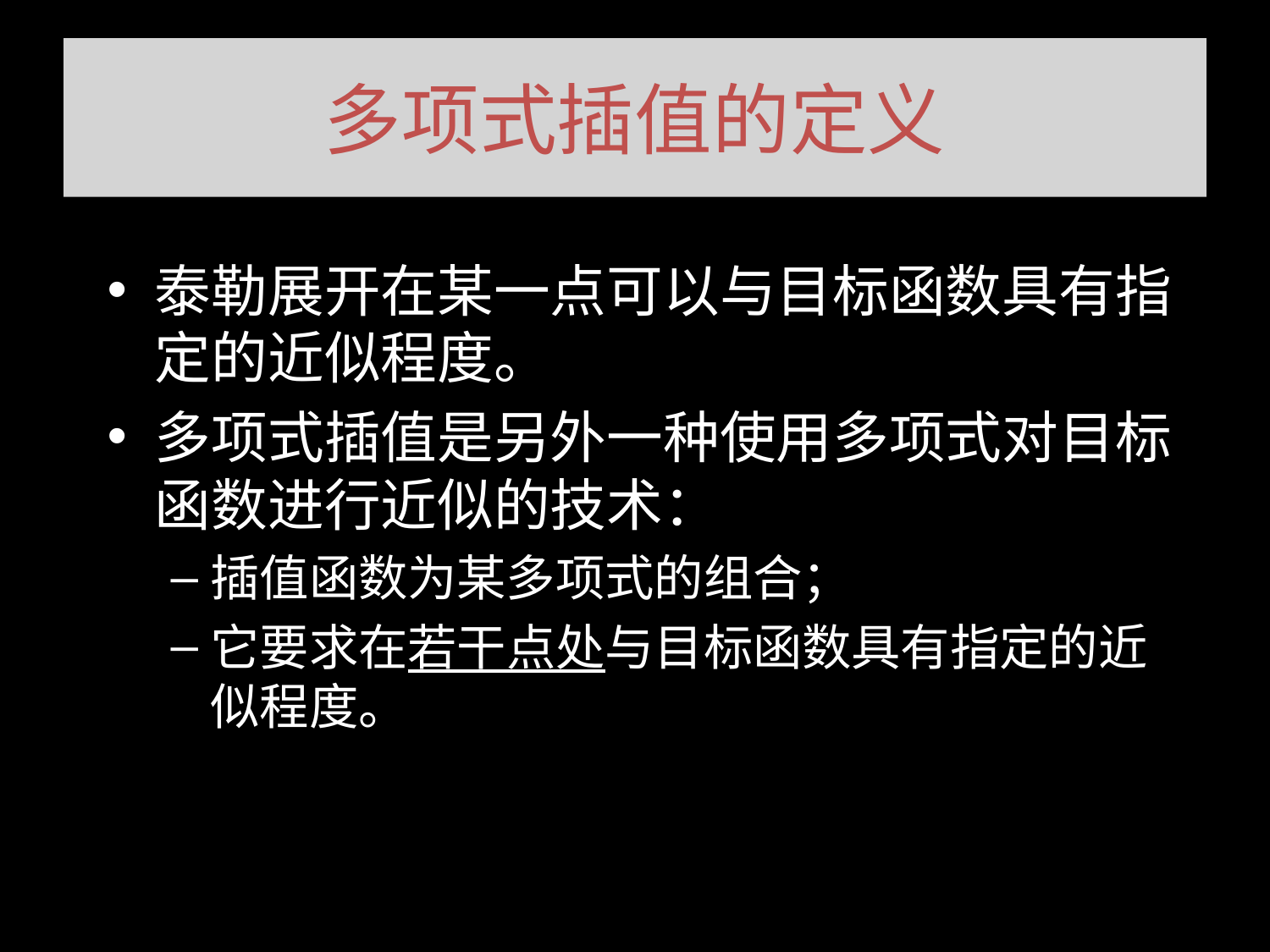

# 多项式插值的定义
泰勒展开在某一点可以与目标函数具有指定的近似程度。
多项式插值是另外一种使用多项式对目标函数进行近似的技术：
插值函数为某多项式的组合；
它要求在若干点处与目标函数具有指定的近似程度。